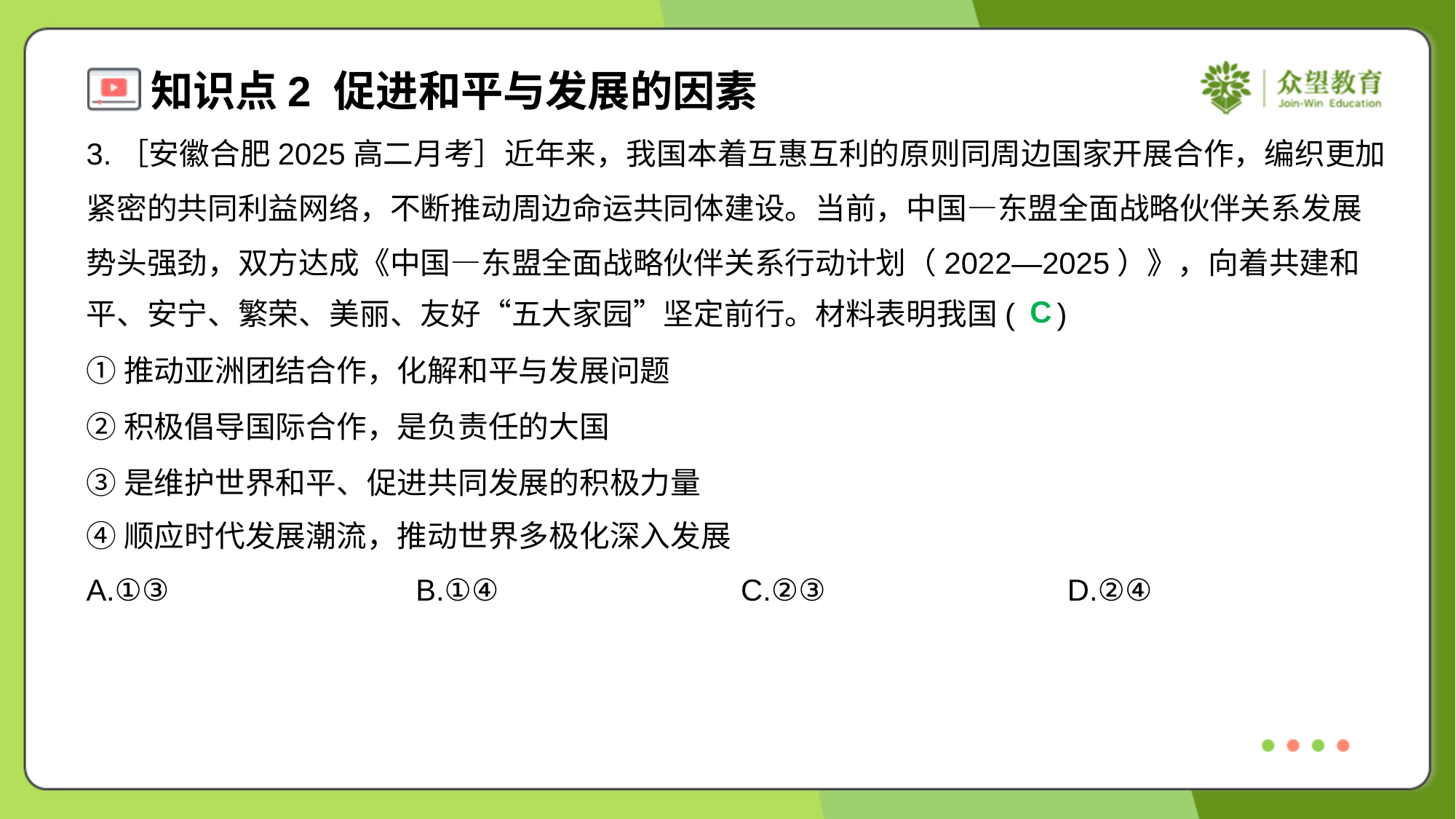

3.［安徽合肥2025高二月考］近年来，我国本着互惠互利的原则同周边国家开展合作，编织更加
紧密的共同利益网络，不断推动周边命运共同体建设。当前，中国—东盟全面战略伙伴关系发展
势头强劲，双方达成《中国—东盟全面战略伙伴关系行动计划（2022—2025）》，向着共建和
平、安宁、繁荣、美丽、友好“五大家园”坚定前行。材料表明我国(     )
C
①推动亚洲团结合作，化解和平与发展问题
②积极倡导国际合作，是负责任的大国
③是维护世界和平、促进共同发展的积极力量
④顺应时代发展潮流，推动世界多极化深入发展
A.①③	B.①④	C.②③	D.②④